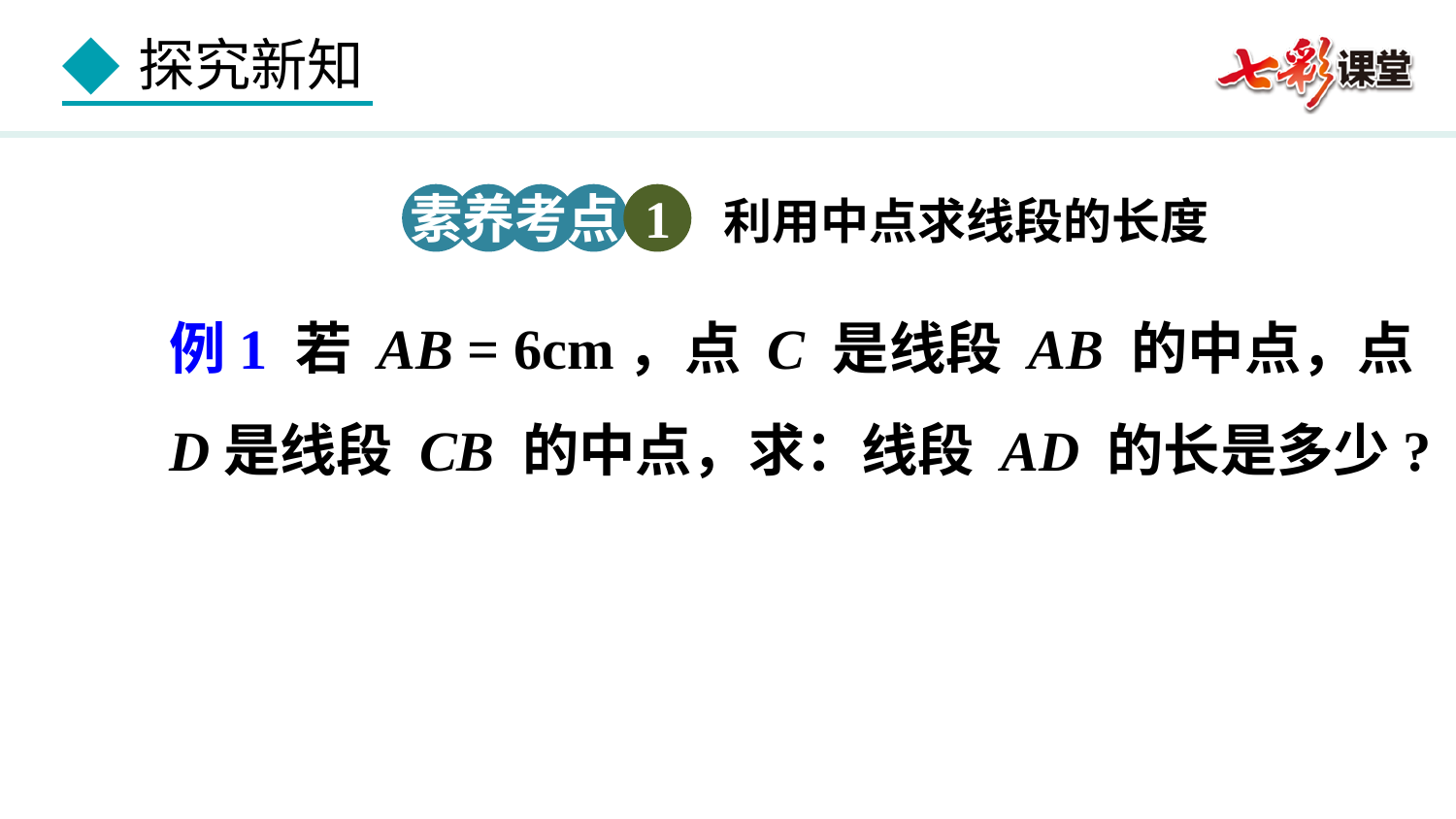

素养考点 1

利用中点求线段的长度
例1 若 AB = 6cm，点 C 是线段 AB 的中点，点 D是线段 CB 的中点，求：线段 AD 的长是多少?